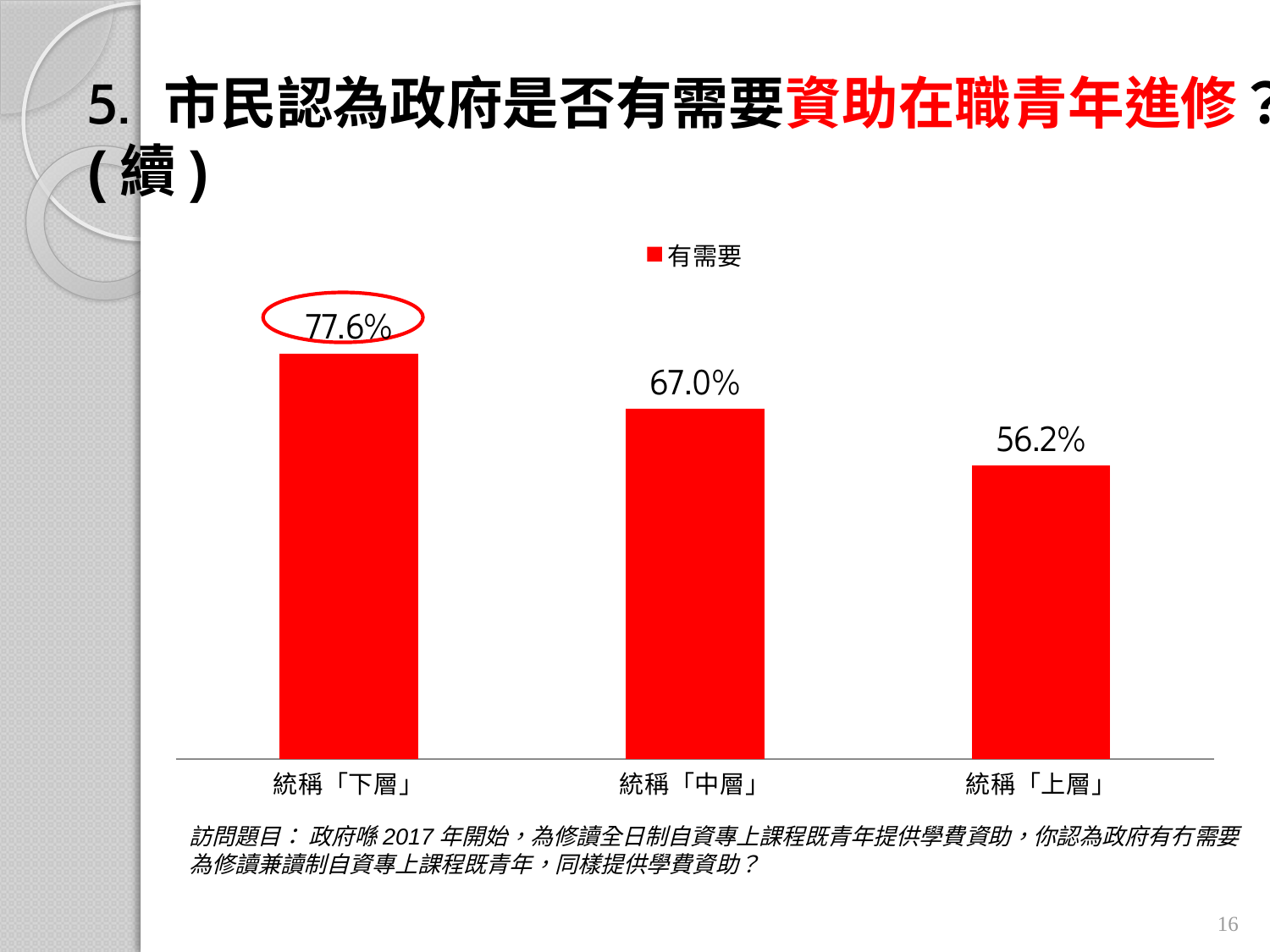

# 5. 市民認為政府是否有需要資助在職青年進修？(續)

### Chart

| Category | 有需要 |
|---|---|
| 統稱「下層」 | 0.776248021461656 |
| 統稱「中層」 | 0.6698496909987811 |
| 統稱「上層」 | 0.5617310509960926 |
訪問題目： 政府喺2017年開始，為修讀全日制自資專上課程既青年提供學費資助，你認為政府有冇需要為修讀兼讀制自資專上課程既青年，同樣提供學費資助？
16